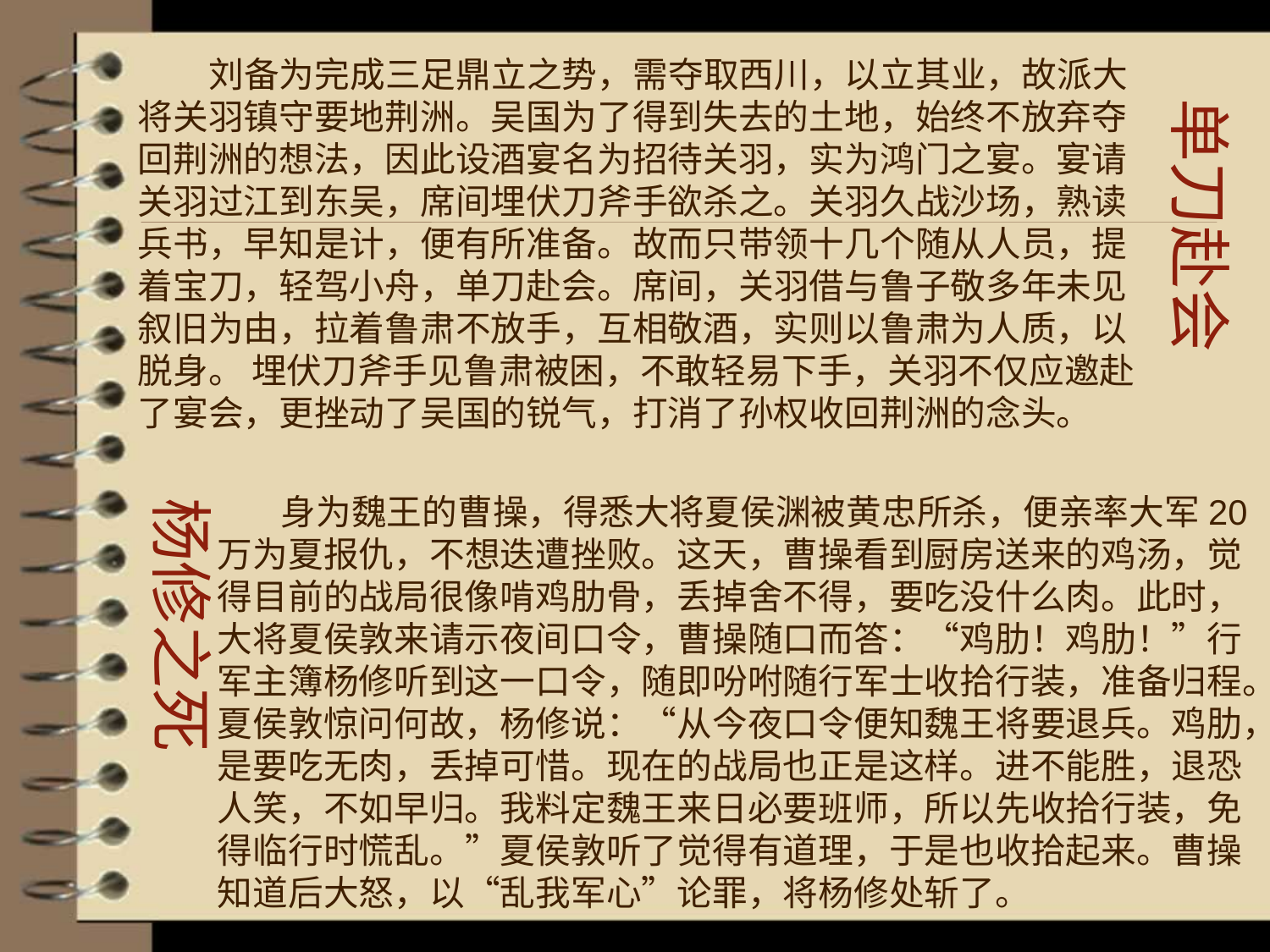

刘备为完成三足鼎立之势，需夺取西川，以立其业，故派大将关羽镇守要地荆洲。吴国为了得到失去的土地，始终不放弃夺回荆洲的想法，因此设酒宴名为招待关羽，实为鸿门之宴。宴请关羽过江到东吴，席间埋伏刀斧手欲杀之。关羽久战沙场，熟读兵书，早知是计，便有所准备。故而只带领十几个随从人员，提着宝刀，轻驾小舟，单刀赴会。席间，关羽借与鲁子敬多年未见叙旧为由，拉着鲁肃不放手，互相敬酒，实则以鲁肃为人质，以脱身。 埋伏刀斧手见鲁肃被困，不敢轻易下手，关羽不仅应邀赴了宴会，更挫动了吴国的锐气，打消了孙权收回荆洲的念头。
单刀赴会
       身为魏王的曹操，得悉大将夏侯渊被黄忠所杀，便亲率大军20万为夏报仇，不想迭遭挫败。这天，曹操看到厨房送来的鸡汤，觉得目前的战局很像啃鸡肋骨，丢掉舍不得，要吃没什么肉。此时，大将夏侯敦来请示夜间口令，曹操随口而答：“鸡肋！鸡肋！”行军主簿杨修听到这一口令，随即吩咐随行军士收拾行装，准备归程。夏侯敦惊问何故，杨修说：“从今夜口令便知魏王将要退兵。鸡肋，是要吃无肉，丢掉可惜。现在的战局也正是这样。进不能胜，退恐人笑，不如早归。我料定魏王来日必要班师，所以先收拾行装，免得临行时慌乱。”夏侯敦听了觉得有道理，于是也收拾起来。曹操知道后大怒，以“乱我军心”论罪，将杨修处斩了。
杨修之死